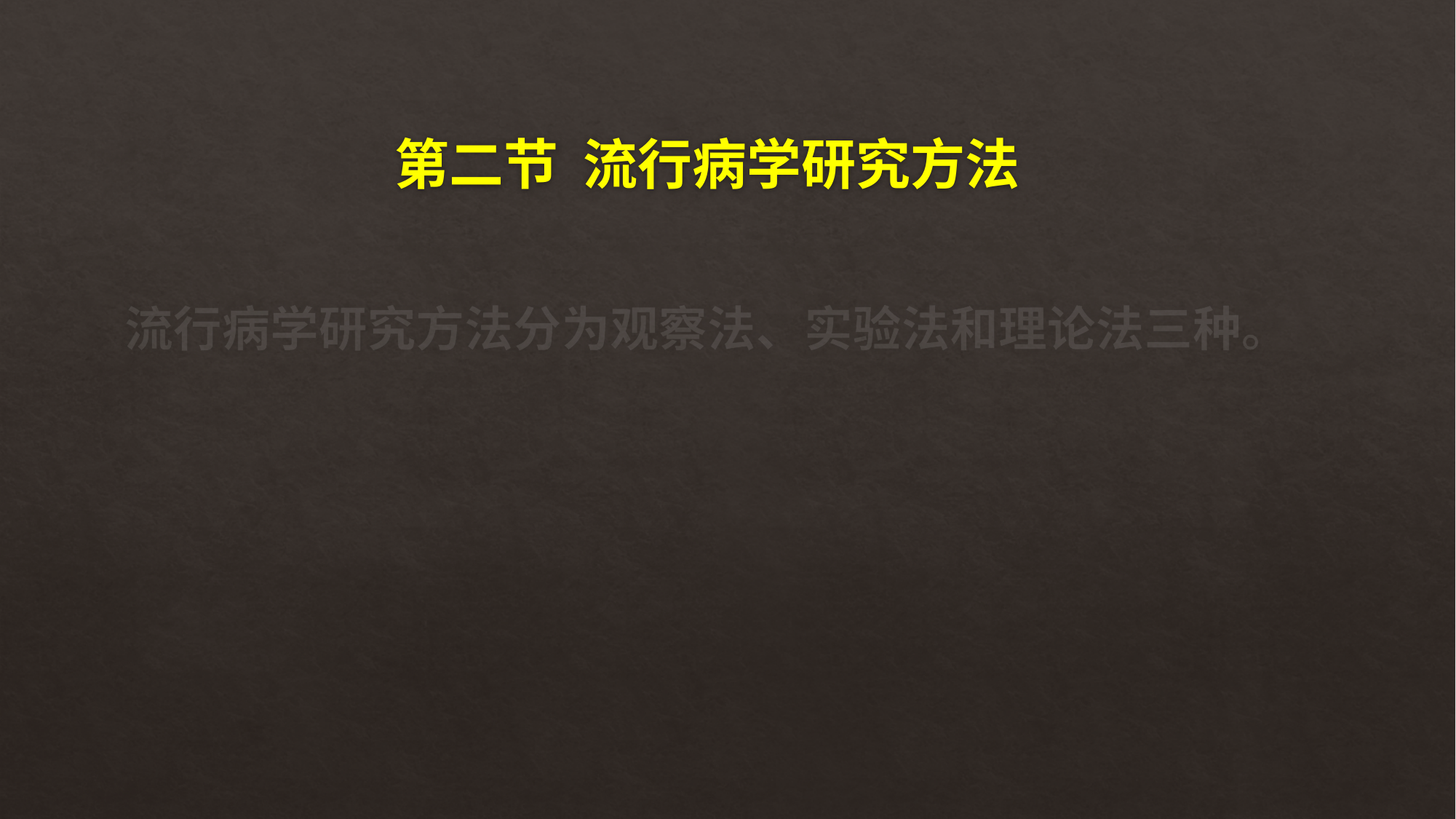

# 第二节  流行病学研究方法
流行病学研究方法分为观察法、实验法和理论法三种。